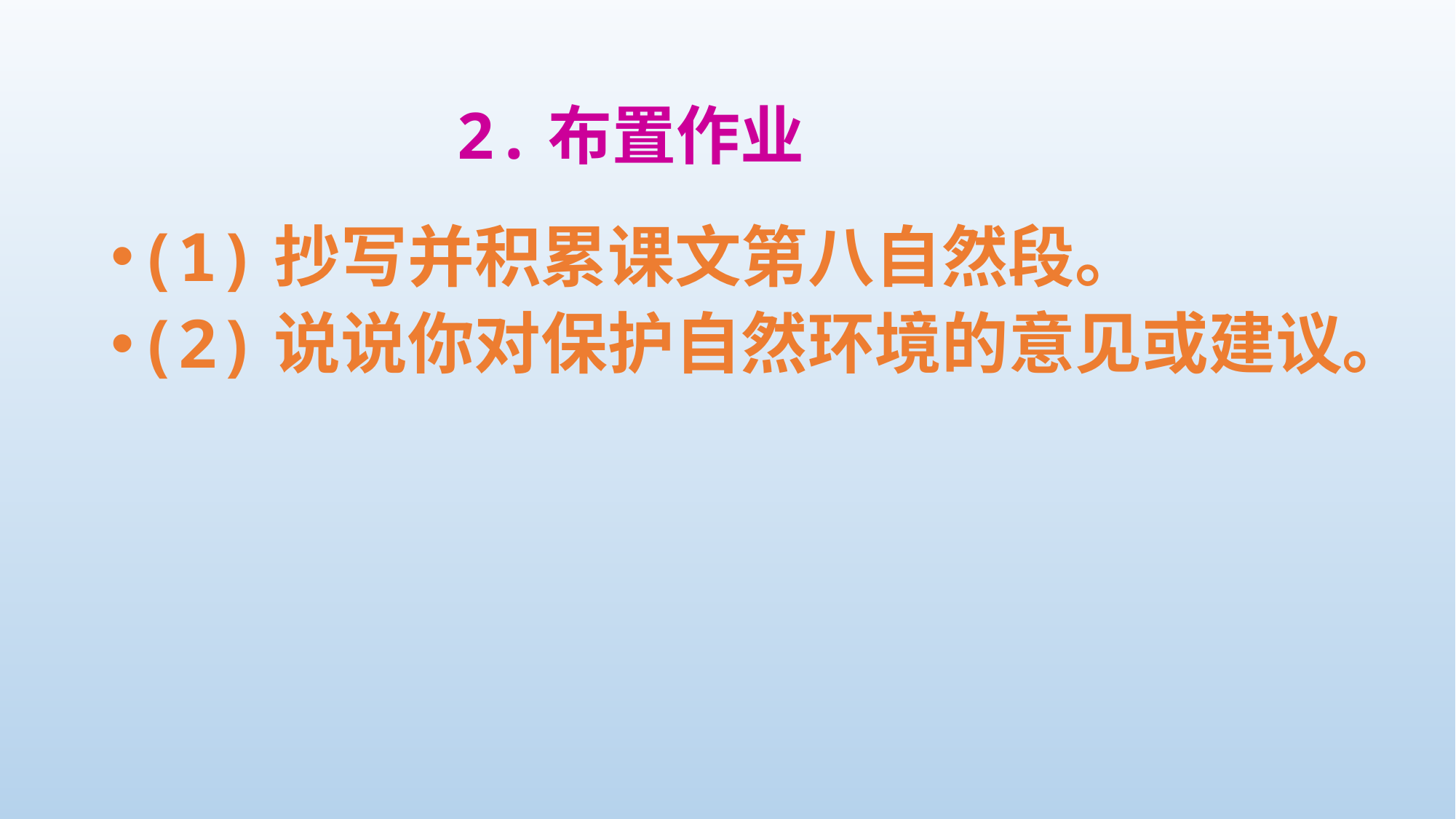

# 2.布置作业
(1)抄写并积累课文第八自然段。
(2)说说你对保护自然环境的意见或建议。